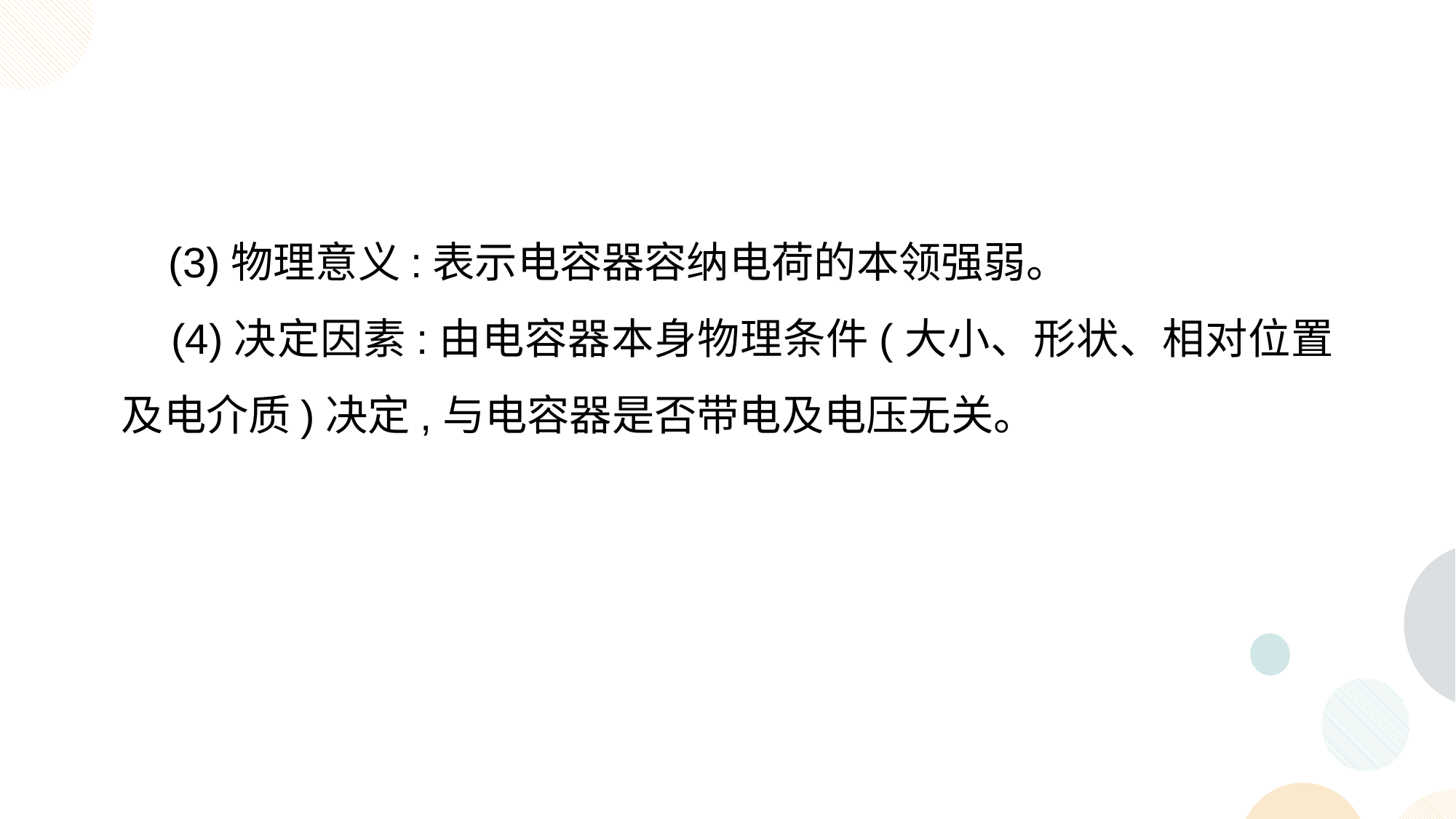

(3)物理意义:表示电容器容纳电荷的本领强弱。
    (4)决定因素:由电容器本身物理条件(大小、形状、相对位置及电介质)决定,与电容器是否带电及电压无关。